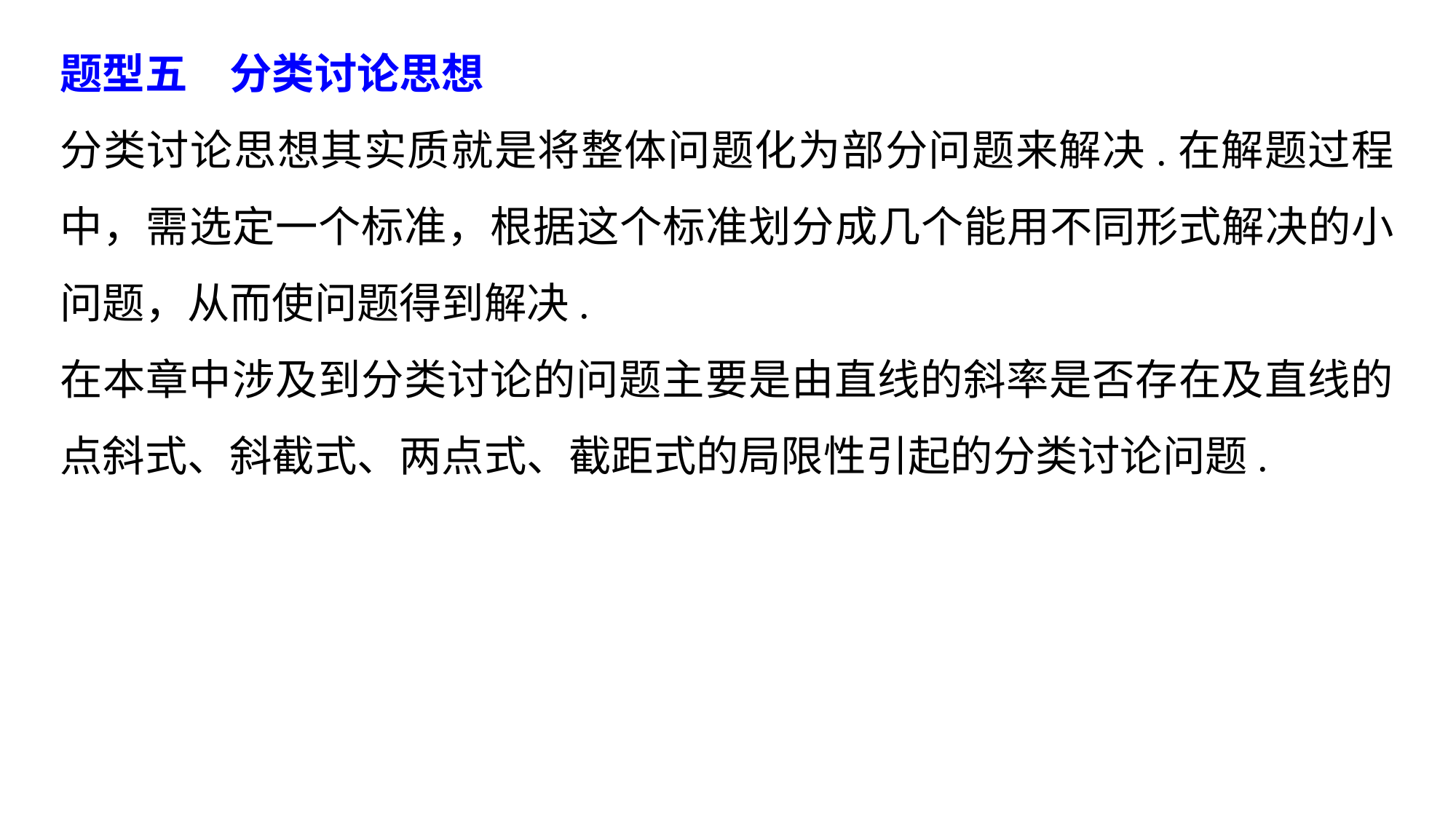

题型五　分类讨论思想
分类讨论思想其实质就是将整体问题化为部分问题来解决.在解题过程中，需选定一个标准，根据这个标准划分成几个能用不同形式解决的小问题，从而使问题得到解决.
在本章中涉及到分类讨论的问题主要是由直线的斜率是否存在及直线的点斜式、斜截式、两点式、截距式的局限性引起的分类讨论问题.